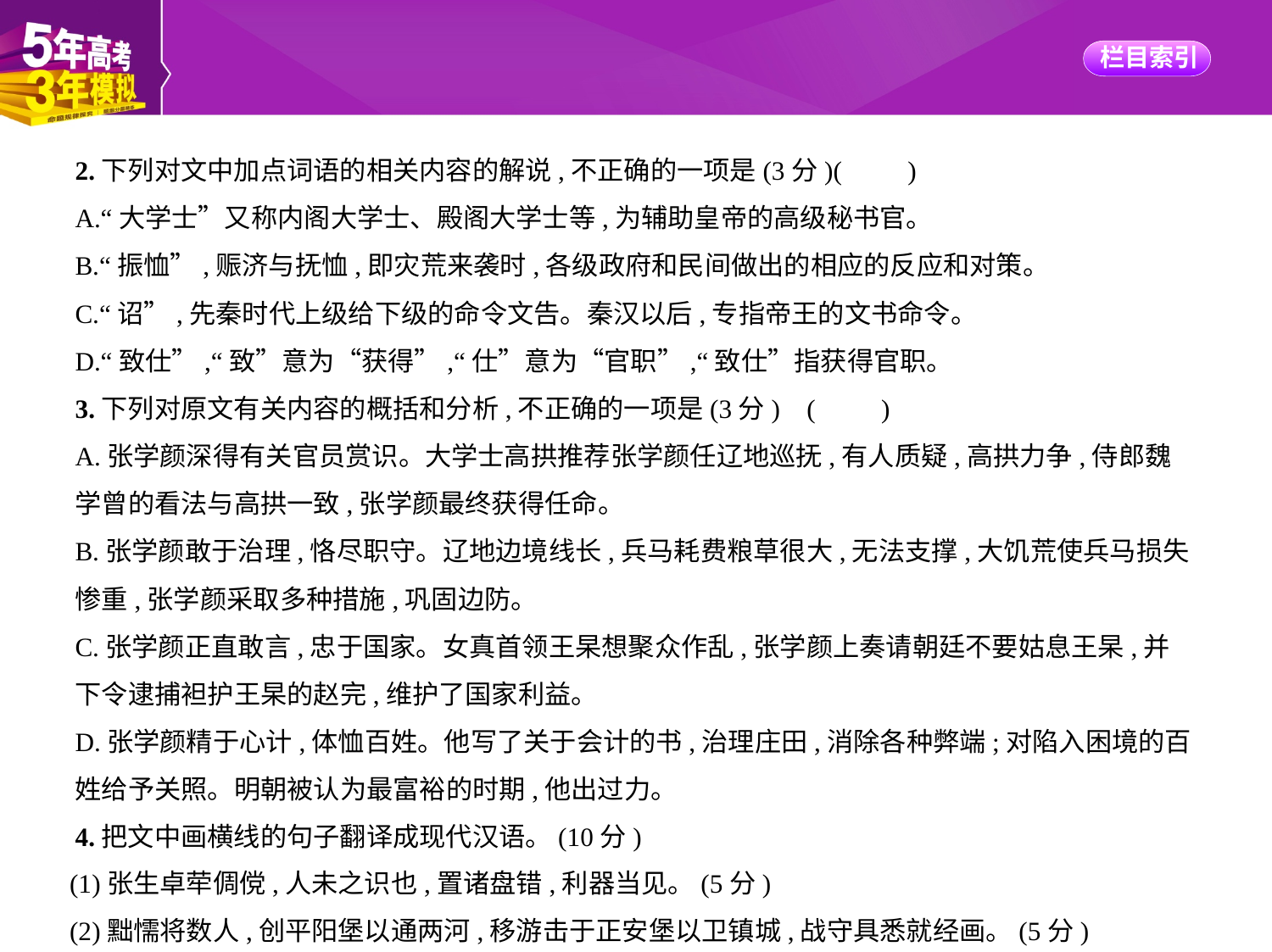

2.下列对文中加点词语的相关内容的解说,不正确的一项是(3分)(　　)
A.“大学士”又称内阁大学士、殿阁大学士等,为辅助皇帝的高级秘书官。
B.“振恤”,赈济与抚恤,即灾荒来袭时,各级政府和民间做出的相应的反应和对策。
C.“诏”,先秦时代上级给下级的命令文告。秦汉以后,专指帝王的文书命令。
D.“致仕”,“致”意为“获得”,“仕”意为“官职”,“致仕”指获得官职。
3.下列对原文有关内容的概括和分析,不正确的一项是(3分) (　　)
A.张学颜深得有关官员赏识。大学士高拱推荐张学颜任辽地巡抚,有人质疑,高拱力争,侍郎魏
学曾的看法与高拱一致,张学颜最终获得任命。
B.张学颜敢于治理,恪尽职守。辽地边境线长,兵马耗费粮草很大,无法支撑,大饥荒使兵马损失
惨重,张学颜采取多种措施,巩固边防。
C.张学颜正直敢言,忠于国家。女真首领王杲想聚众作乱,张学颜上奏请朝廷不要姑息王杲,并
下令逮捕袒护王杲的赵完,维护了国家利益。
D.张学颜精于心计,体恤百姓。他写了关于会计的书,治理庄田,消除各种弊端;对陷入困境的百
姓给予关照。明朝被认为最富裕的时期,他出过力。
4.把文中画横线的句子翻译成现代汉语。(10分)
(1)张生卓荦倜傥,人未之识也,置诸盘错,利器当见。(5分)
(2)黜懦将数人,创平阳堡以通两河,移游击于正安堡以卫镇城,战守具悉就经画。(5分)